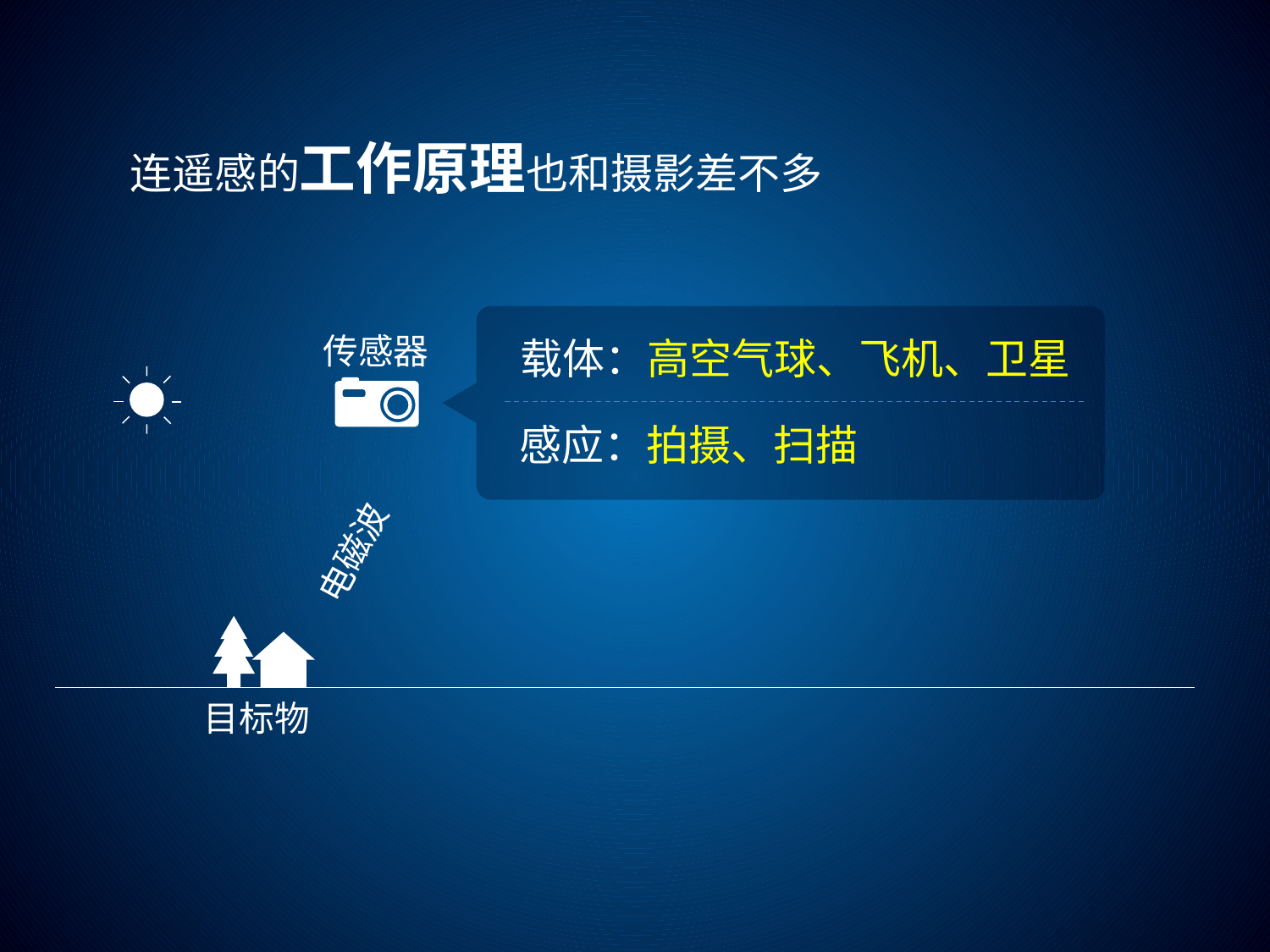

连遥感的工作原理也和摄影差不多

传感器

电磁波

目标物
载体：高空气球、飞机、卫星
感应：拍摄、扫描